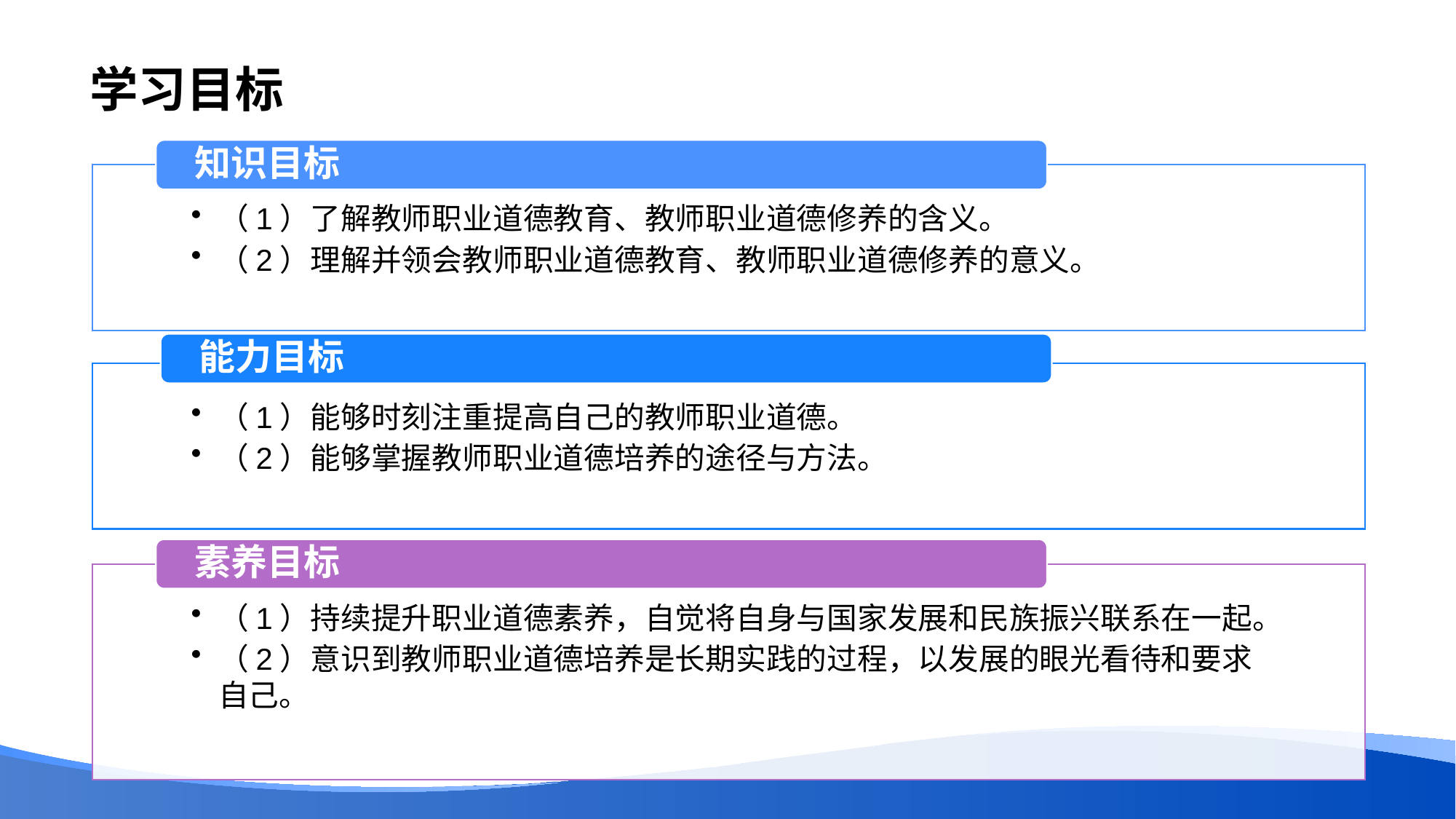

# 学习目标
（1）了解教师职业道德教育、教师职业道德修养的含义。
（2）理解并领会教师职业道德教育、教师职业道德修养的意义。
知识目标
（1）能够时刻注重提高自己的教师职业道德。
（2）能够掌握教师职业道德培养的途径与方法。
能力目标
（1）持续提升职业道德素养，自觉将自身与国家发展和民族振兴联系在一起。
（2）意识到教师职业道德培养是长期实践的过程，以发展的眼光看待和要求 自己。
素养目标